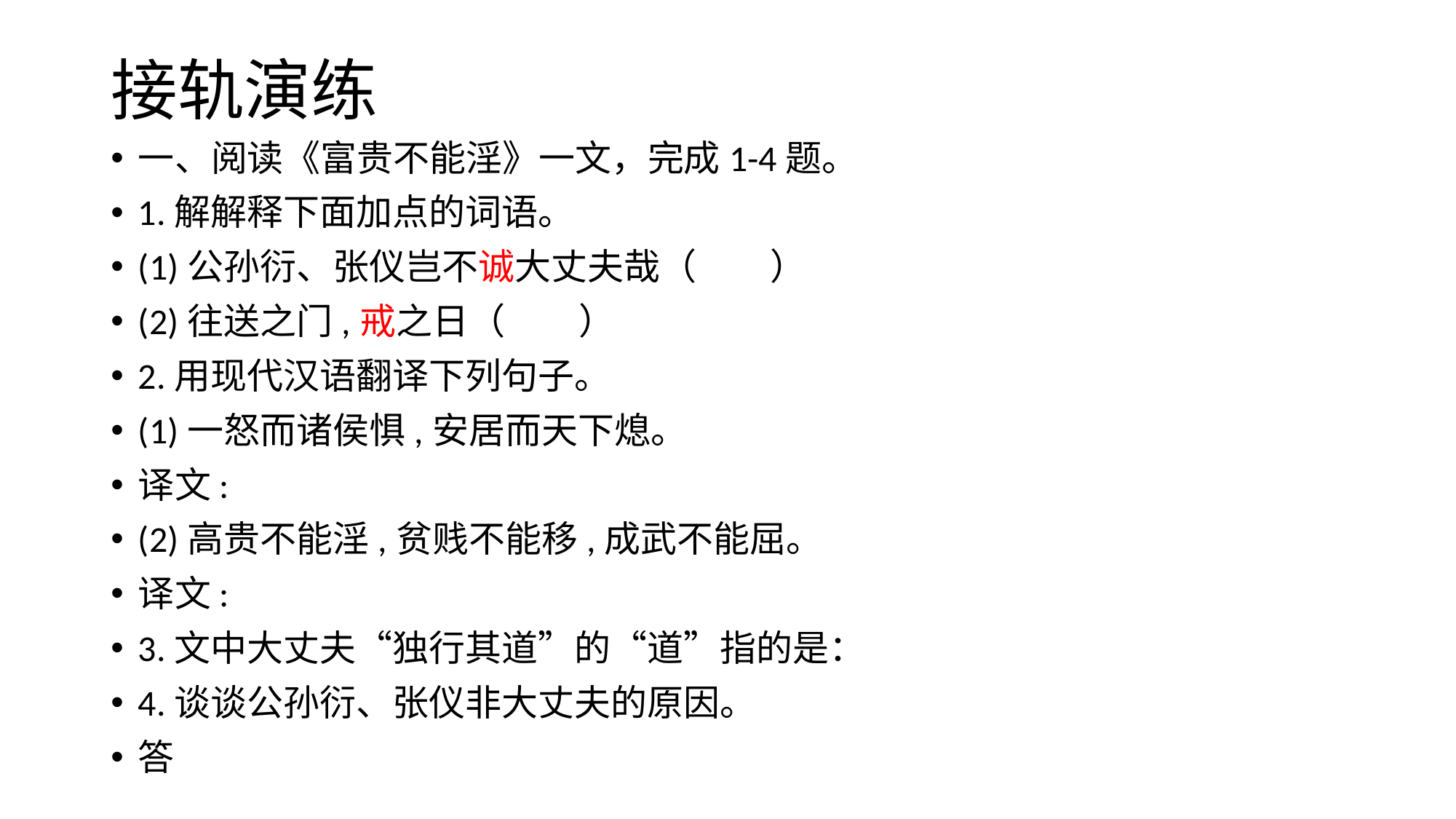

# 接轨演练
一、阅读《富贵不能淫》一文，完成1-4题。
1.解解释下面加点的词语。
(1)公孙衍、张仪岂不诚大丈夫哉（         ）
(2)往送之门,戒之日（         ）
2.用现代汉语翻译下列句子。
(1)一怒而诸侯惧,安居而天下熄。
译文:
(2)高贵不能淫,贫贱不能移,成武不能屈。
译文:
3.文中大丈夫“独行其道”的“道”指的是：
4.谈谈公孙衍、张仪非大丈夫的原因。
答